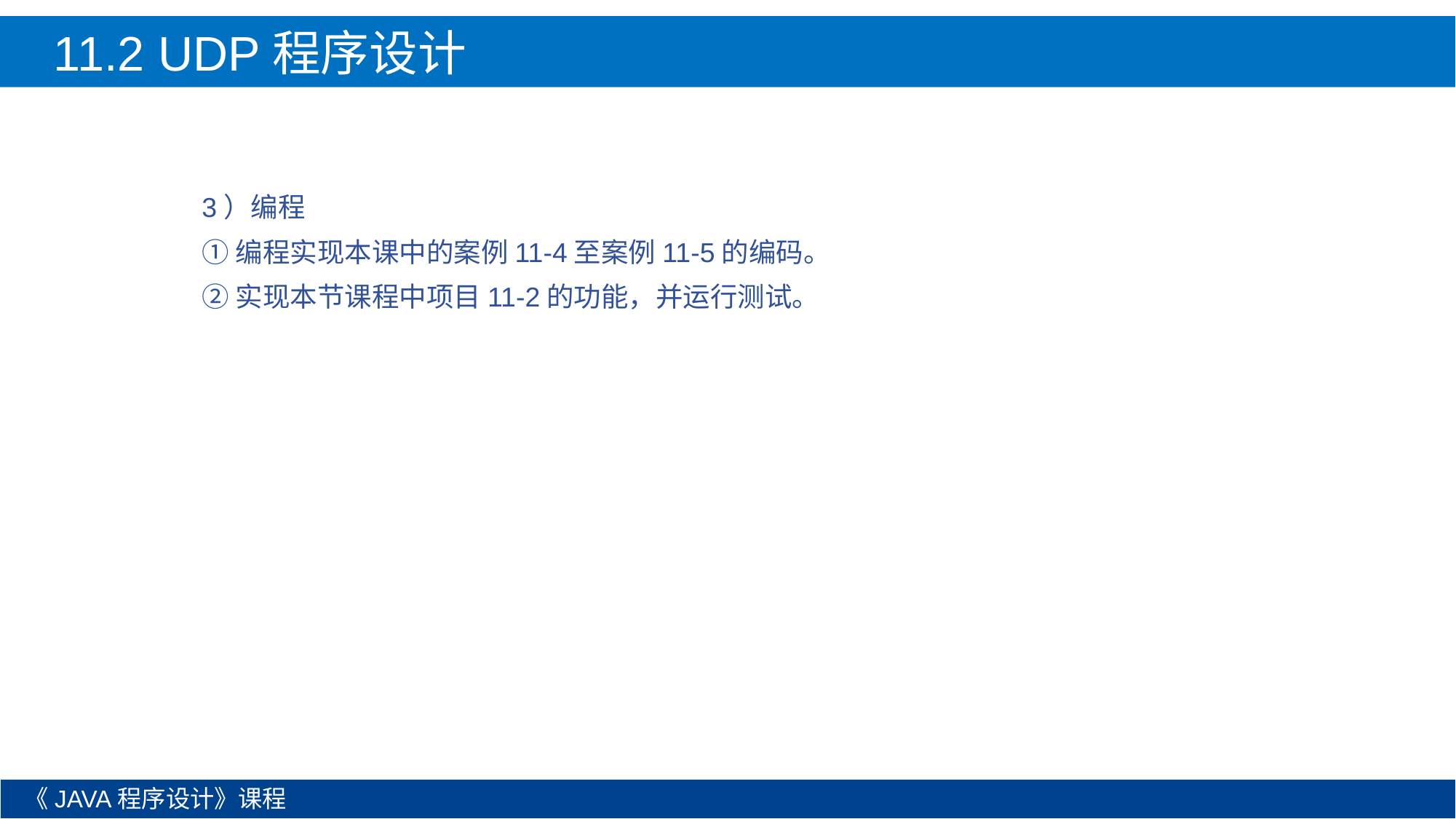

11.2 UDP程序设计
3）编程
①编程实现本课中的案例11-4至案例11-5的编码。
②实现本节课程中项目11-2的功能，并运行测试。
《JAVA程序设计》课程